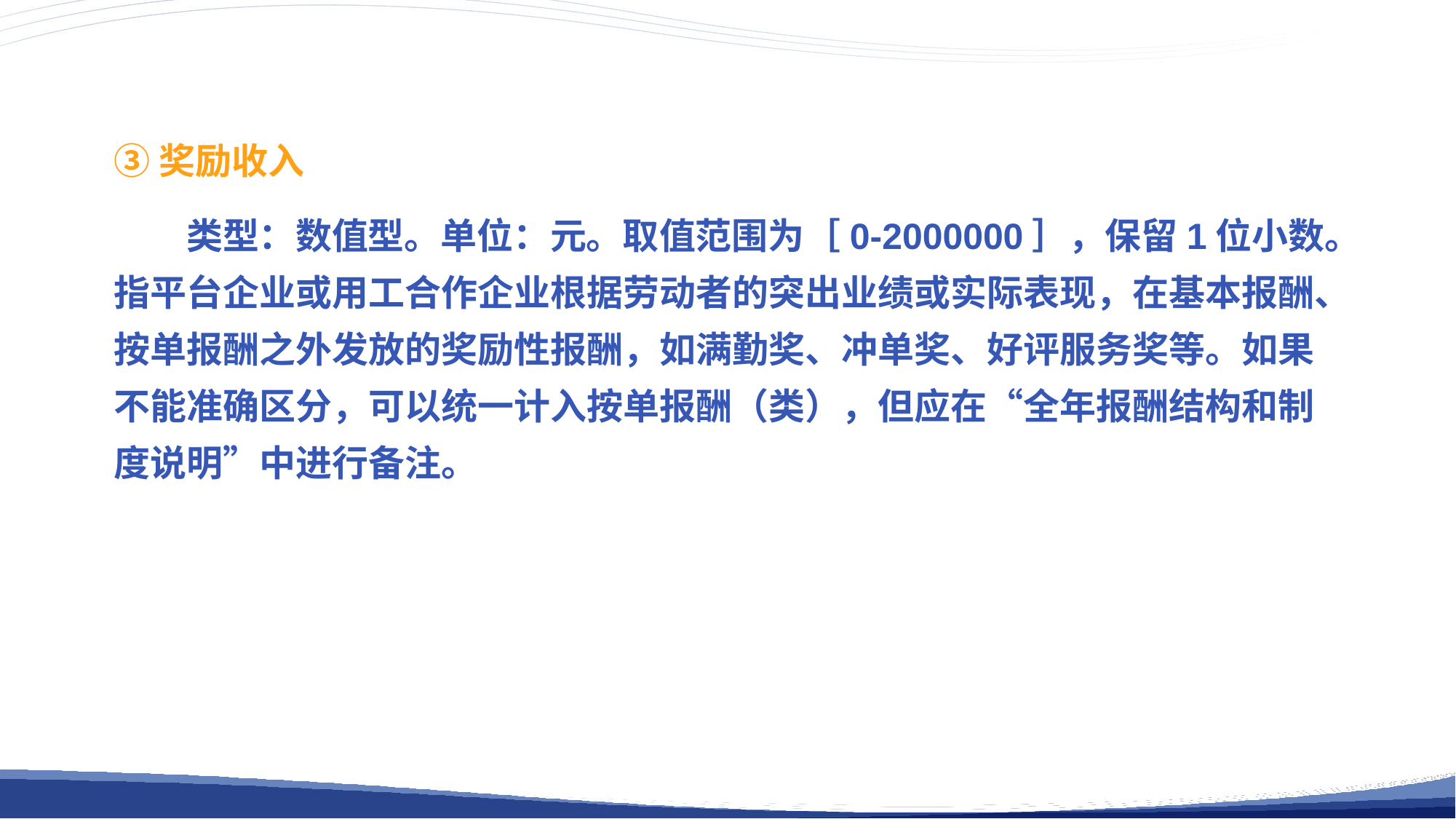

③奖励收入
类型：数值型。单位：元。取值范围为［0-2000000］，保留1位小数。指平台企业或用工合作企业根据劳动者的突出业绩或实际表现，在基本报酬、按单报酬之外发放的奖励性报酬，如满勤奖、冲单奖、好评服务奖等。如果不能准确区分，可以统一计入按单报酬（类），但应在“全年报酬结构和制度说明”中进行备注。